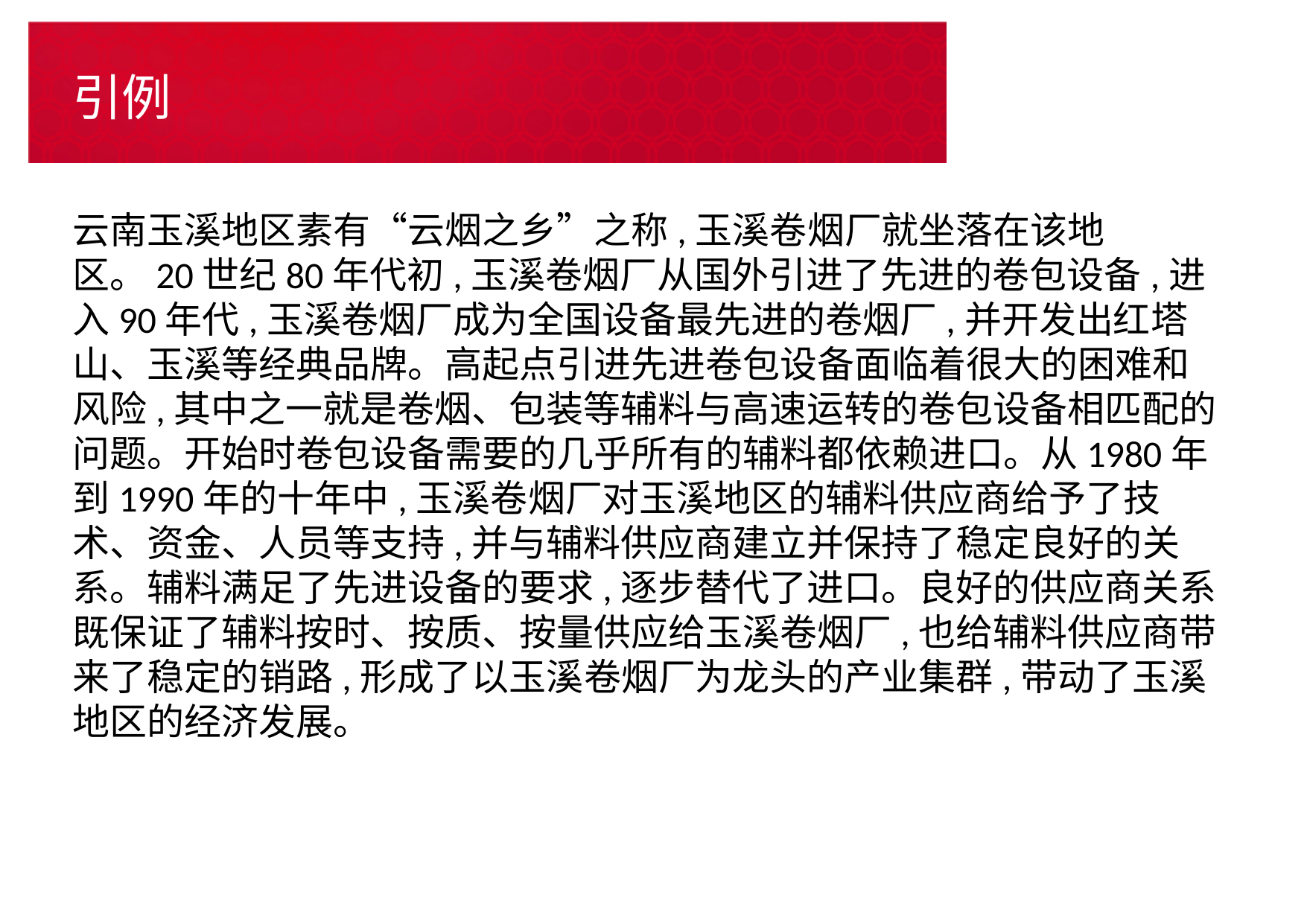

# 引例
云南玉溪地区素有“云烟之乡”之称,玉溪卷烟厂就坐落在该地区。20世纪80年代初,玉溪卷烟厂从国外引进了先进的卷包设备,进入90年代,玉溪卷烟厂成为全国设备最先进的卷烟厂,并开发出红塔山、玉溪等经典品牌。高起点引进先进卷包设备面临着很大的困难和风险,其中之一就是卷烟、包装等辅料与高速运转的卷包设备相匹配的问题。开始时卷包设备需要的几乎所有的辅料都依赖进口。从1980年到1990年的十年中,玉溪卷烟厂对玉溪地区的辅料供应商给予了技术、资金、人员等支持,并与辅料供应商建立并保持了稳定良好的关系。辅料满足了先进设备的要求,逐步替代了进口。良好的供应商关系既保证了辅料按时、按质、按量供应给玉溪卷烟厂,也给辅料供应商带来了稳定的销路,形成了以玉溪卷烟厂为龙头的产业集群,带动了玉溪地区的经济发展。